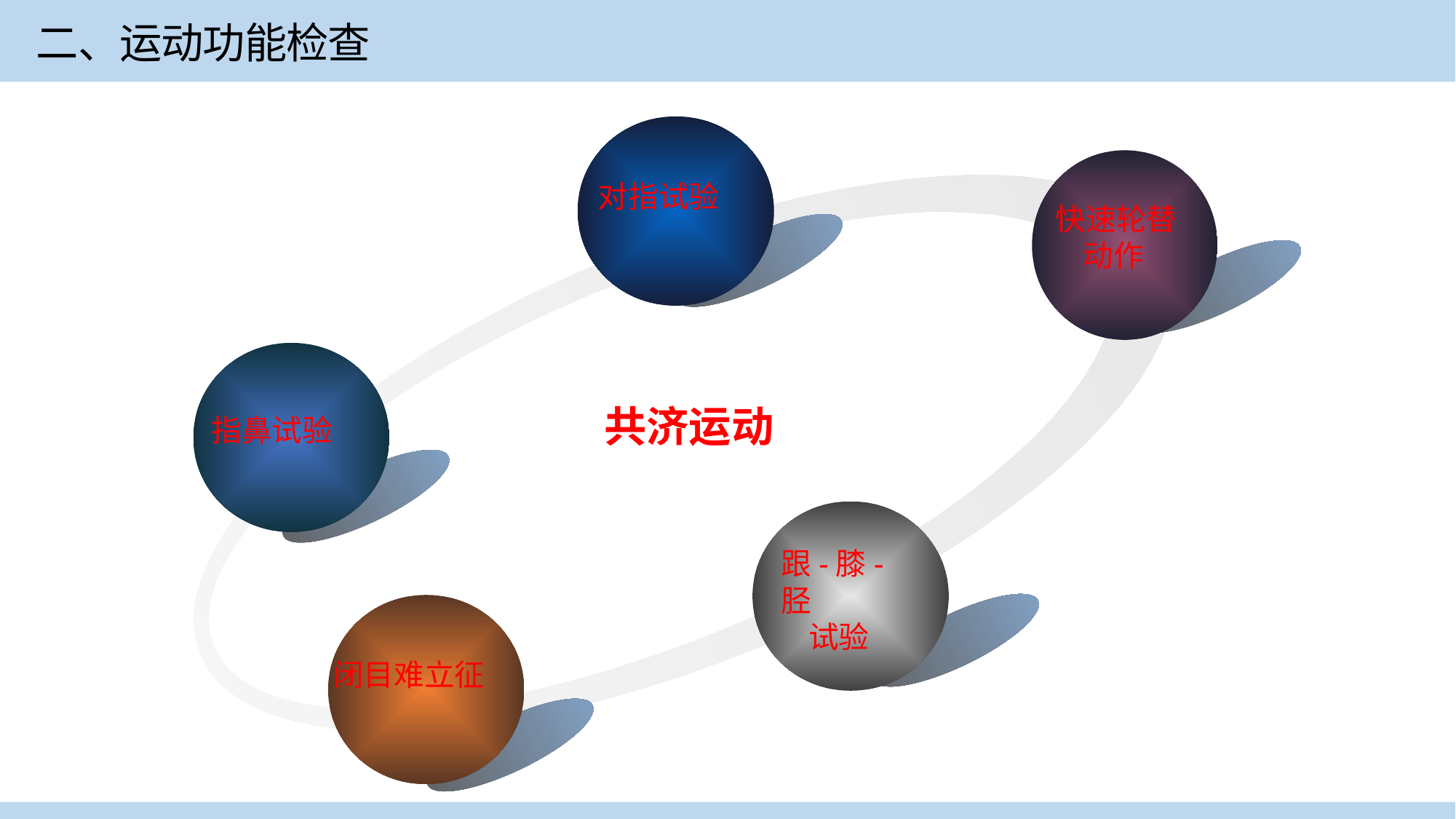

二、运动功能检查

对指试验
快速轮替
   动作

共济运动
指鼻试验

跟-膝-胫
   试验

闭目难立征